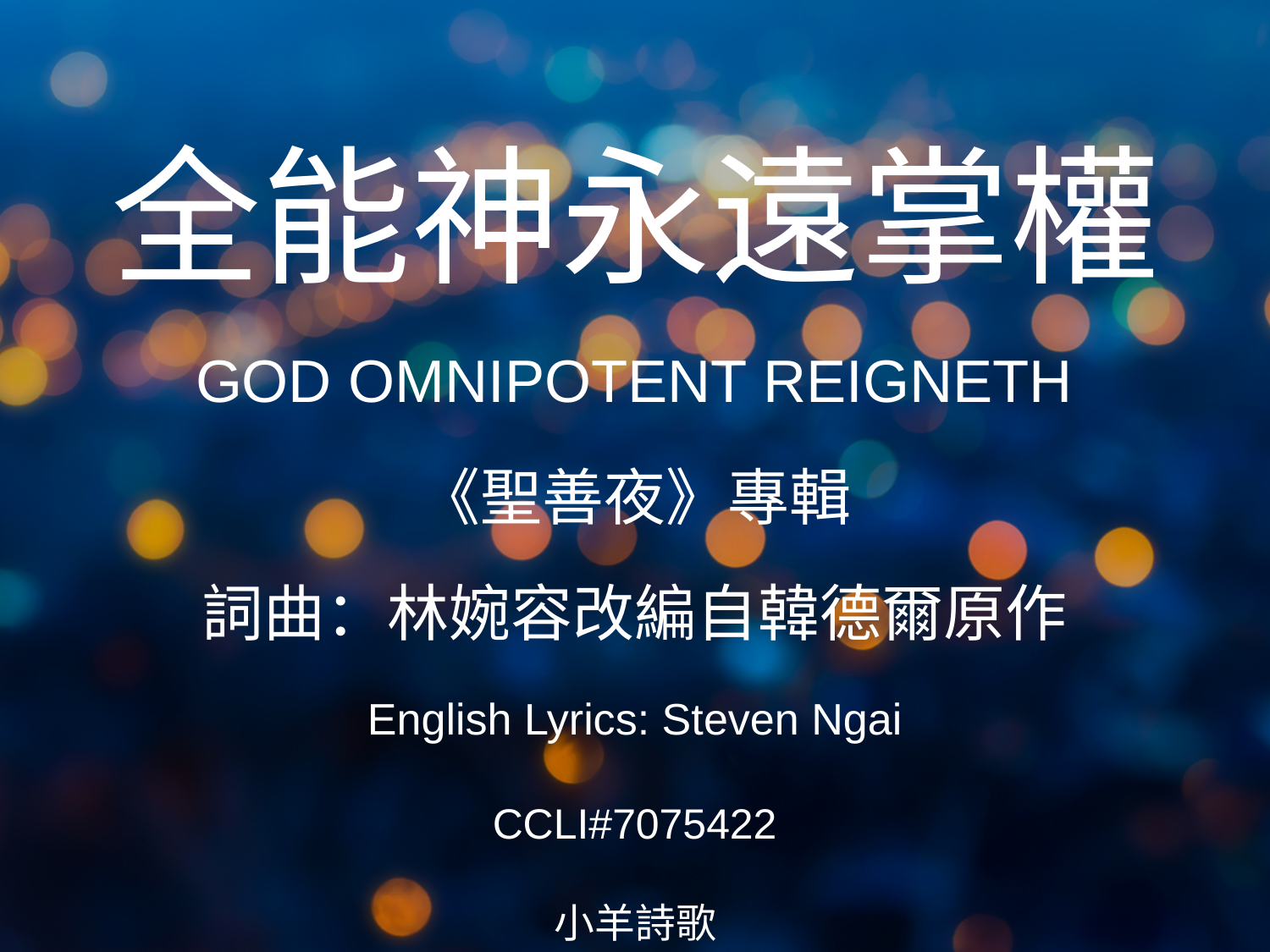

全能神永遠掌權
GOD OMNIPOTENT REIGNETH

# 《聖善夜》專輯 詞曲：林婉容改編自韓德爾原作 English Lyrics: Steven Ngai CCLI#7075422
小羊詩歌